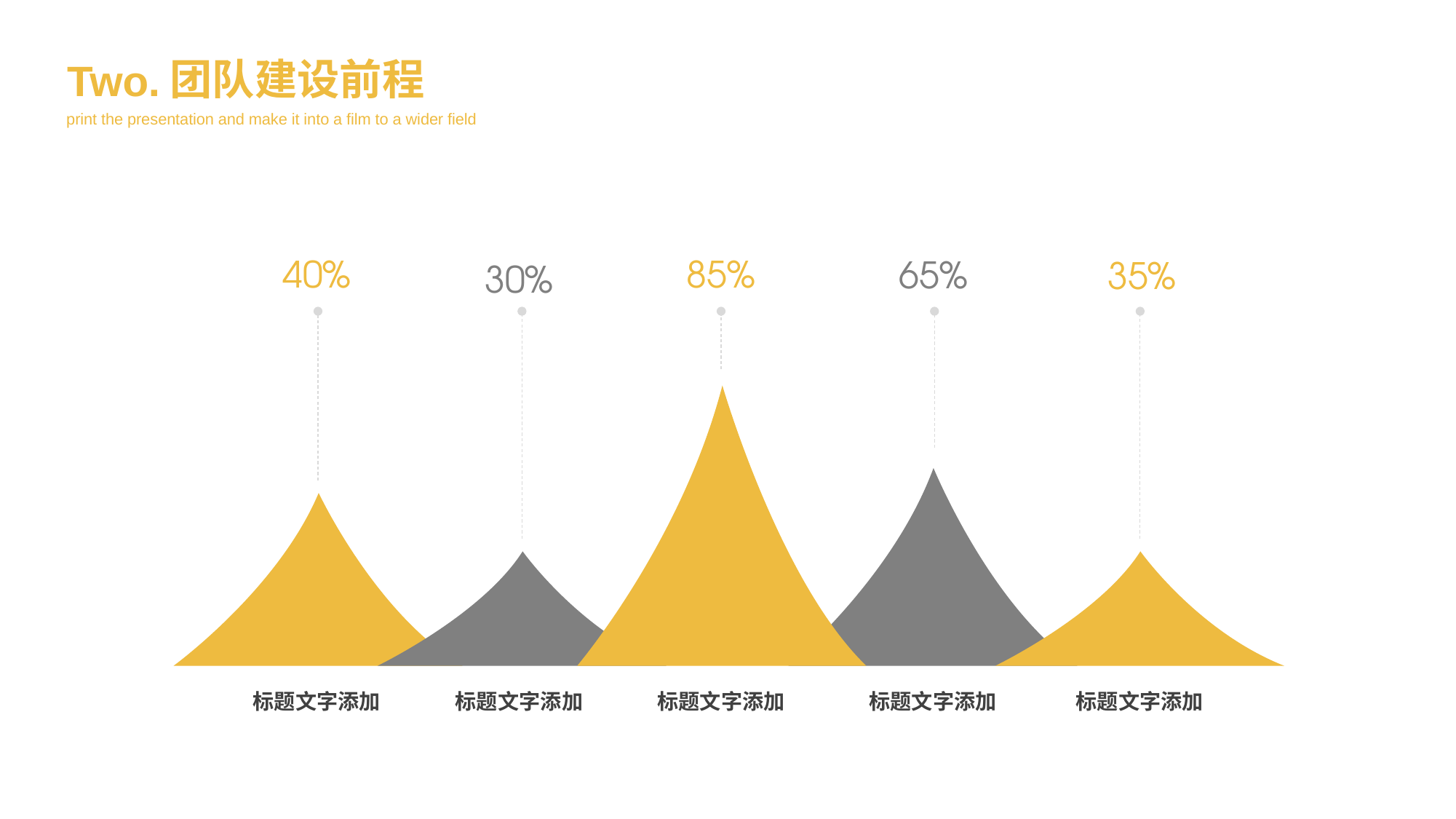

团队建设前程
Two.
print the presentation and make it into a film to a wider field
85%
40%
65%
35%
30%

标题文字添加
标题文字添加
标题文字添加
标题文字添加
标题文字添加